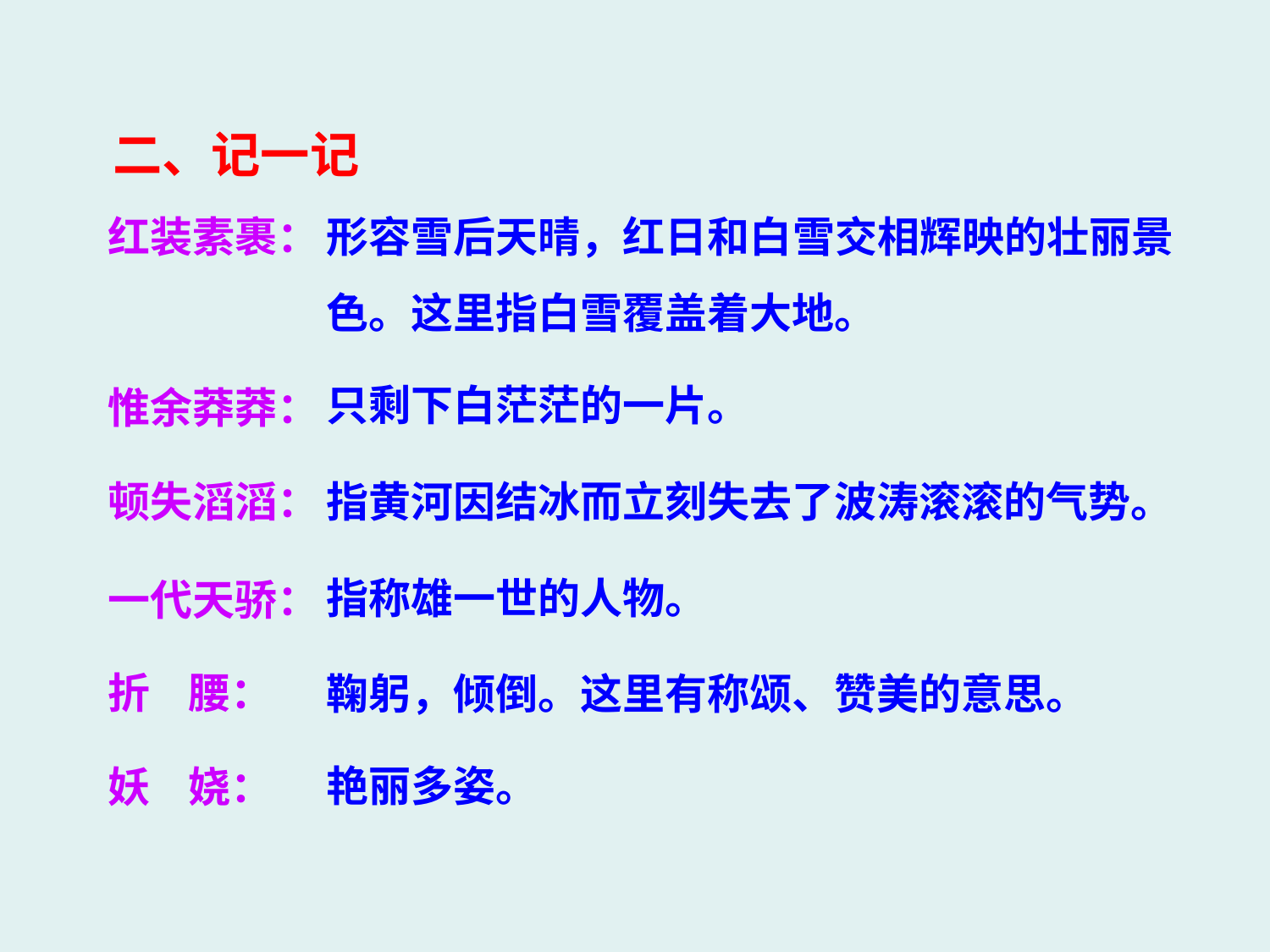

二、记一记
红装素裹：
形容雪后天晴，红日和白雪交相辉映的壮丽景
色。这里指白雪覆盖着大地。
只剩下白茫茫的一片。
惟余莽莽：
顿失滔滔：
指黄河因结冰而立刻失去了波涛滚滚的气势。
指称雄一世的人物。
一代天骄：
折    腰：
鞠躬，倾倒。这里有称颂、赞美的意思。
艳丽多姿。
妖    娆：